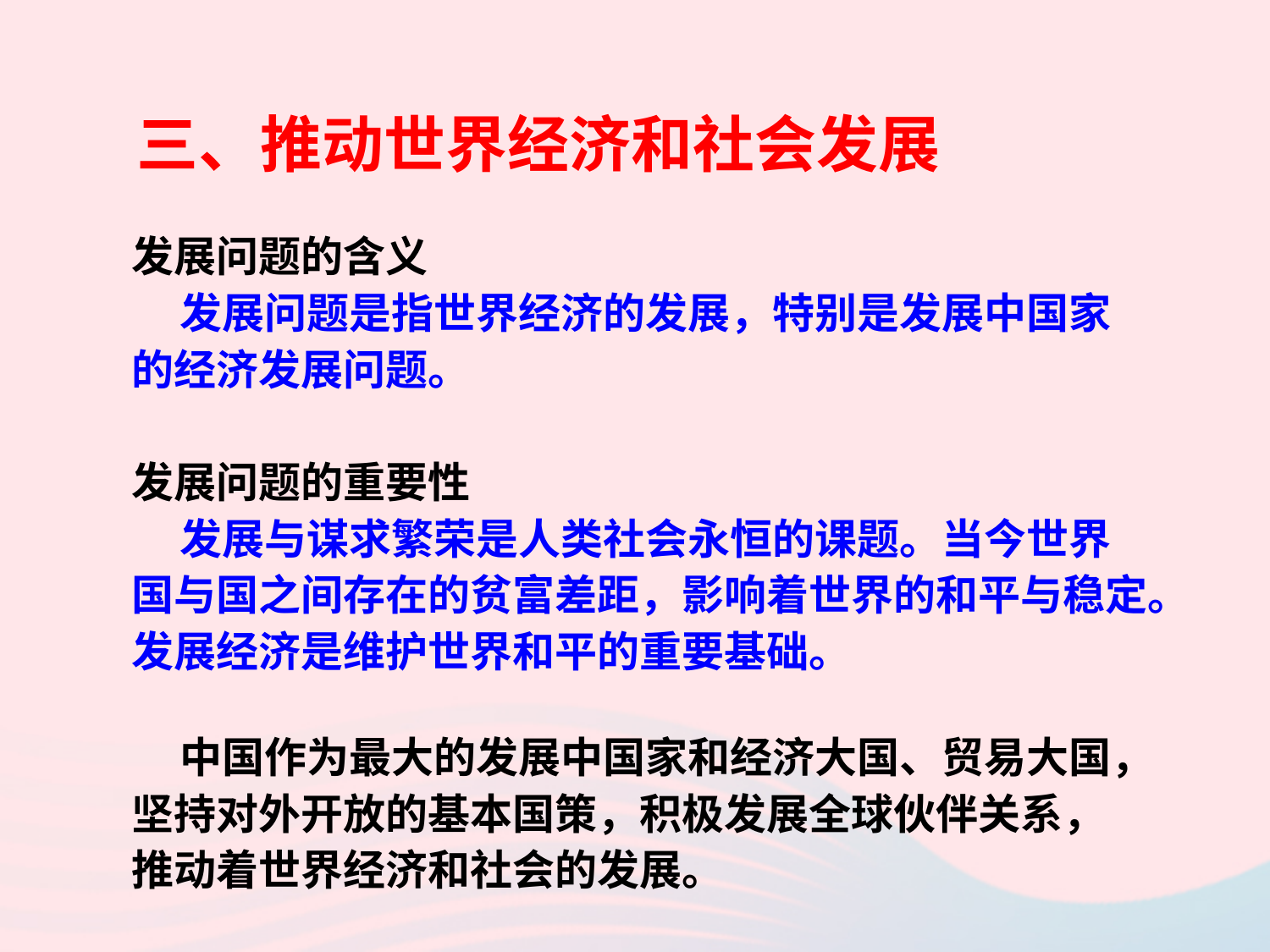

三、推动世界经济和社会发展
发展问题的含义
    发展问题是指世界经济的发展，特别是发展中国家的经济发展问题。

发展问题的重要性
    发展与谋求繁荣是人类社会永恒的课题。当今世界国与国之间存在的贫富差距，影响着世界的和平与稳定。发展经济是维护世界和平的重要基础。
    中国作为最大的发展中国家和经济大国、贸易大国，坚持对外开放的基本国策，积极发展全球伙伴关系，推动着世界经济和社会的发展。